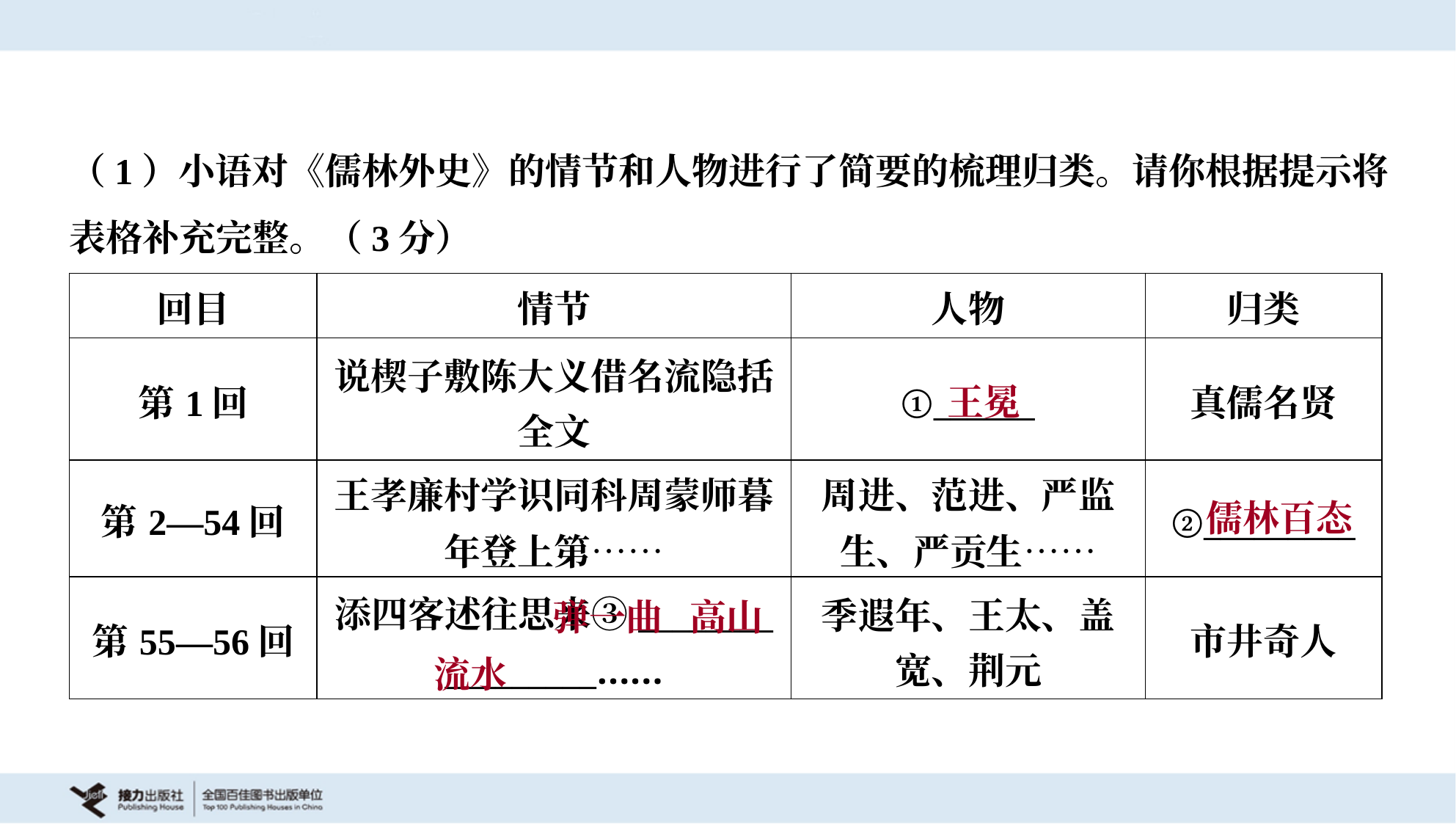

（1）小语对《儒林外史》的情节和人物进行了简要的梳理归类。请你根据提示将
表格补充完整。（3分）
| 回目 | 情节 | 人物 | 归类 |
| --- | --- | --- | --- |
| 第1回 | 说楔子敷陈大义借名流隐括 全文 | ①\_\_\_\_\_\_ | 真儒名贤 |
| 第2—54回 | 王孝廉村学识同科周蒙师暮 年登上第…… | 周进、范进、严监 生、严贡生…… | ②\_\_\_\_\_\_\_\_\_ |
| 第55—56回 | 添四客述往思来③\_\_\_\_\_\_\_\_ \_\_\_\_\_\_\_\_\_…… | 季遐年、王太、盖 宽、荆元 | 市井奇人 |
王冕
儒林百态
            弹一曲   高山流水